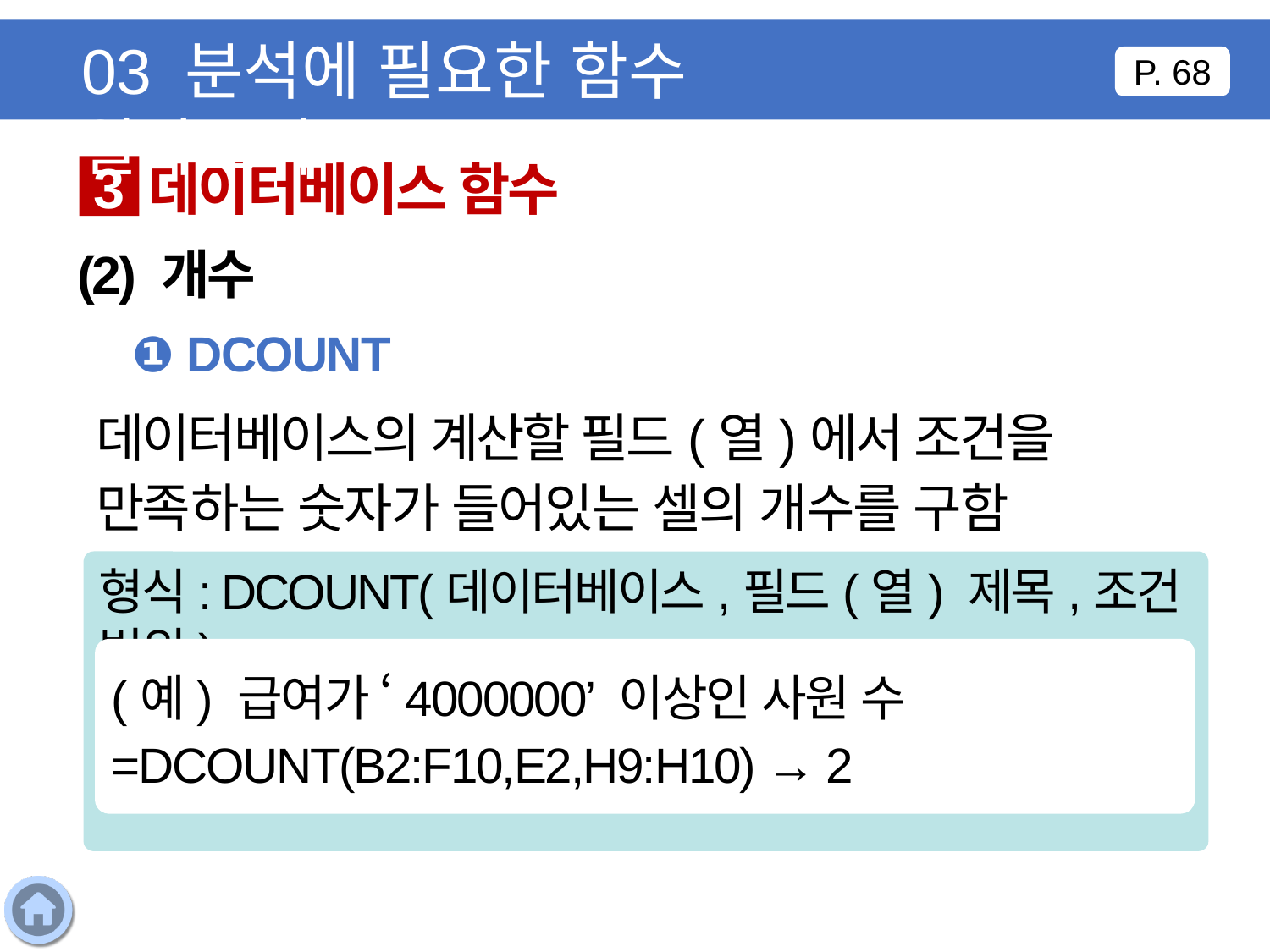

03 분석에 필요한 함수 알아보기
P. 68
데이터베이스 함수
3
(2) 개수
❶ DCOUNT
데이터베이스의 계산할 필드(열)에서 조건을 만족하는 숫자가 들어있는 셀의 개수를 구함
형식: DCOUNT(데이터베이스,필드(열) 제목,조건 범위)
(예) 급여가 ‘4000000’ 이상인 사원 수 =DCOUNT(B2:F10,E2,H9:H10) → 2